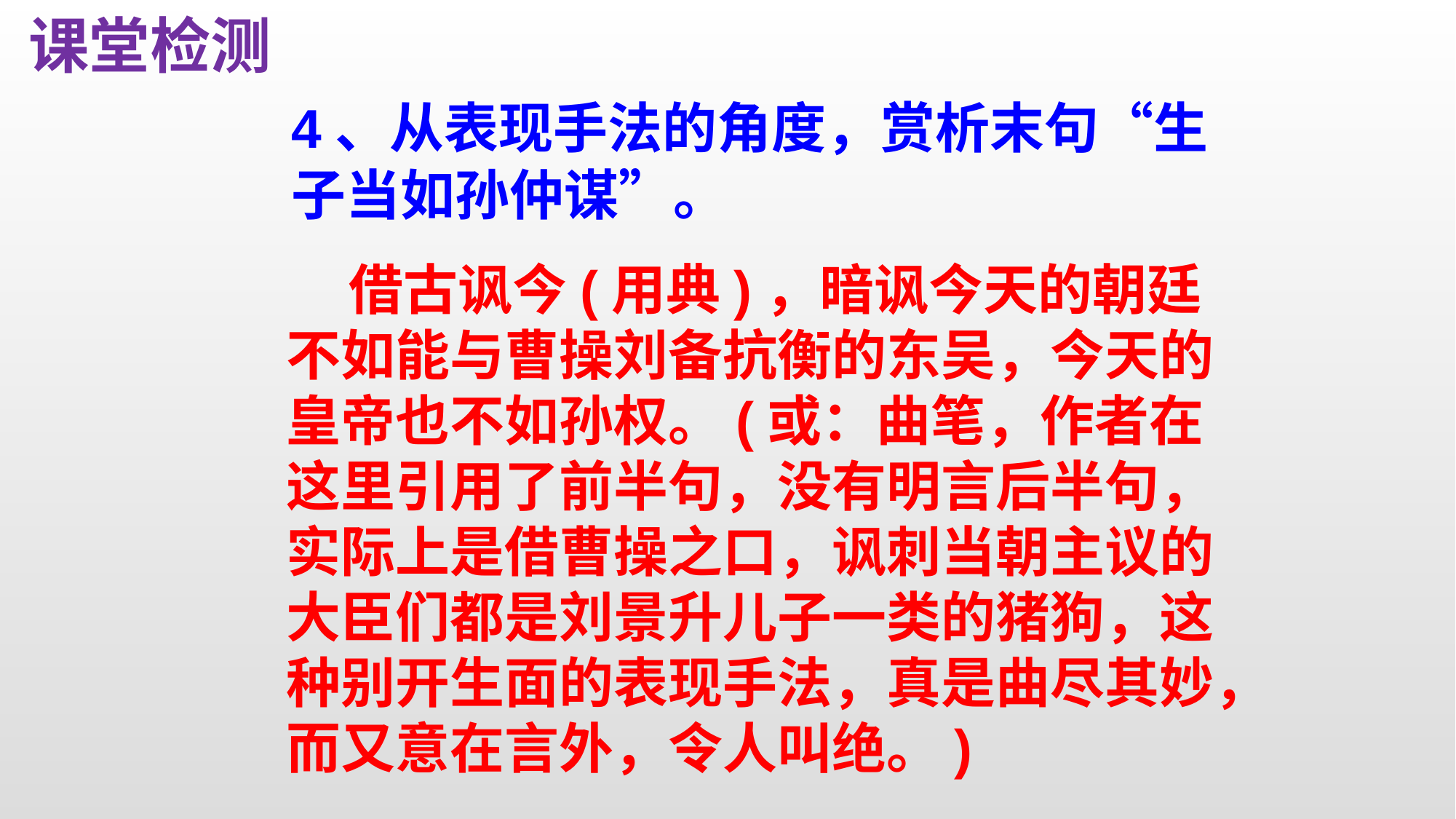

课堂检测
4、从表现手法的角度，赏析末句“生子当如孙仲谋”。
    借古讽今(用典)，暗讽今天的朝廷不如能与曹操刘备抗衡的东吴，今天的皇帝也不如孙权。(或：曲笔，作者在这里引用了前半句，没有明言后半句，实际上是借曹操之口，讽刺当朝主议的大臣们都是刘景升儿子一类的猪狗，这种别开生面的表现手法，真是曲尽其妙，而又意在言外，令人叫绝。)